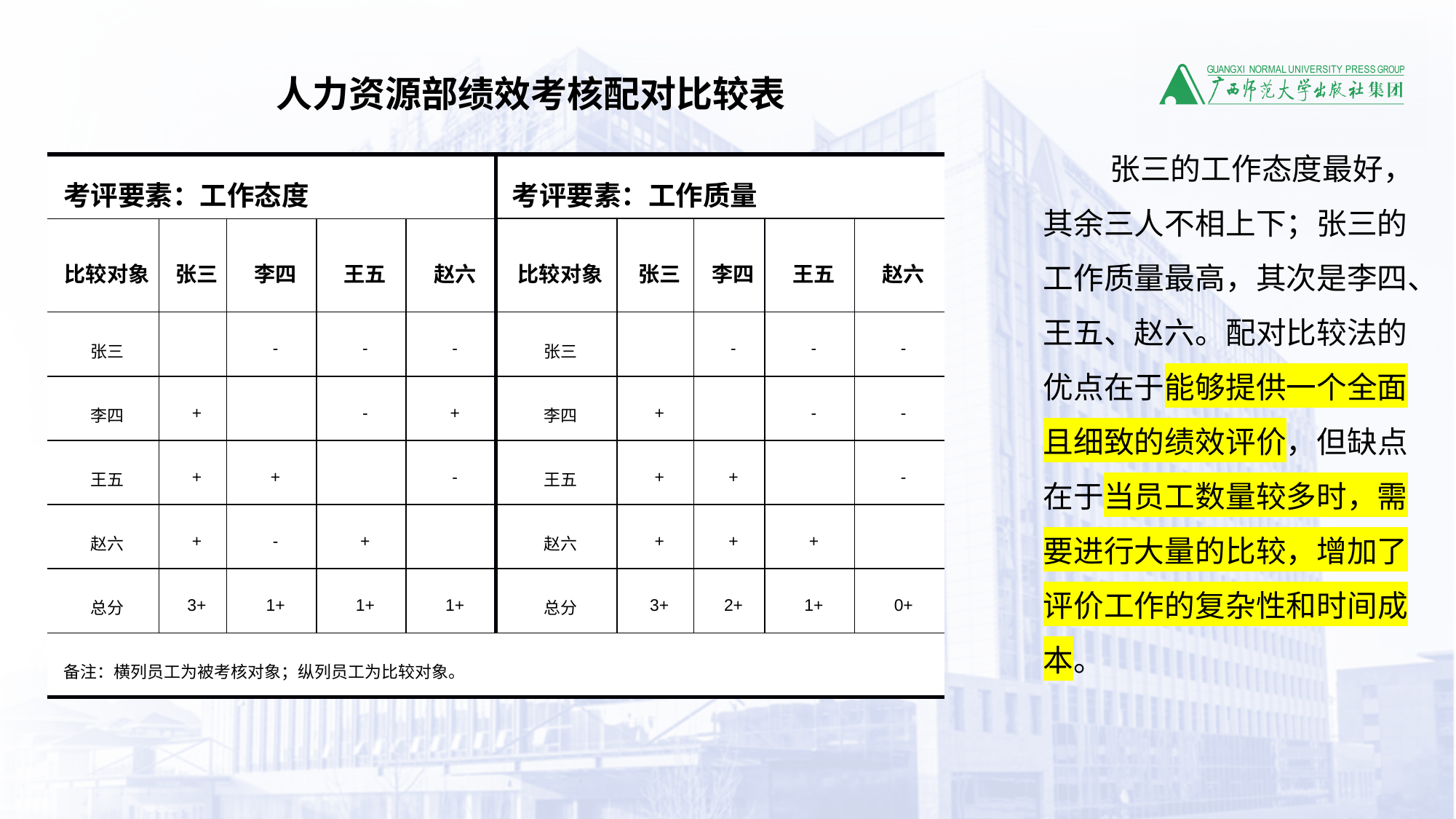

人力资源部绩效考核配对比较表
张三的工作态度最好，其余三人不相上下；张三的工作质量最高，其次是李四、王五、赵六。配对比较法的优点在于能够提供一个全面且细致的绩效评价，但缺点在于当员工数量较多时，需要进行大量的比较，增加了评价工作的复杂性和时间成本。
| 考评要素：工作态度 |  |  |  |  | 考评要素：工作质量 |  |  |  |  |
| --- | --- | --- | --- | --- | --- | --- | --- | --- | --- |
| 比较对象 | 张三 | 李四 | 王五 | 赵六 | 比较对象 | 张三 | 李四 | 王五 | 赵六 |
| 张三 |  | - | - | - | 张三 |  | - | - | - |
| 李四 | + |  | - | + | 李四 | + |  | - | - |
| 王五 | + | + |  | - | 王五 | + | + |  | - |
| 赵六 | + | - | + |  | 赵六 | + | + | + |  |
| 总分 | 3+ | 1+ | 1+ | 1+ | 总分 | 3+ | 2+ | 1+ | 0+ |
| 备注：横列员工为被考核对象；纵列员工为比较对象。 |  |  |  |  |  |  |  |  |  |